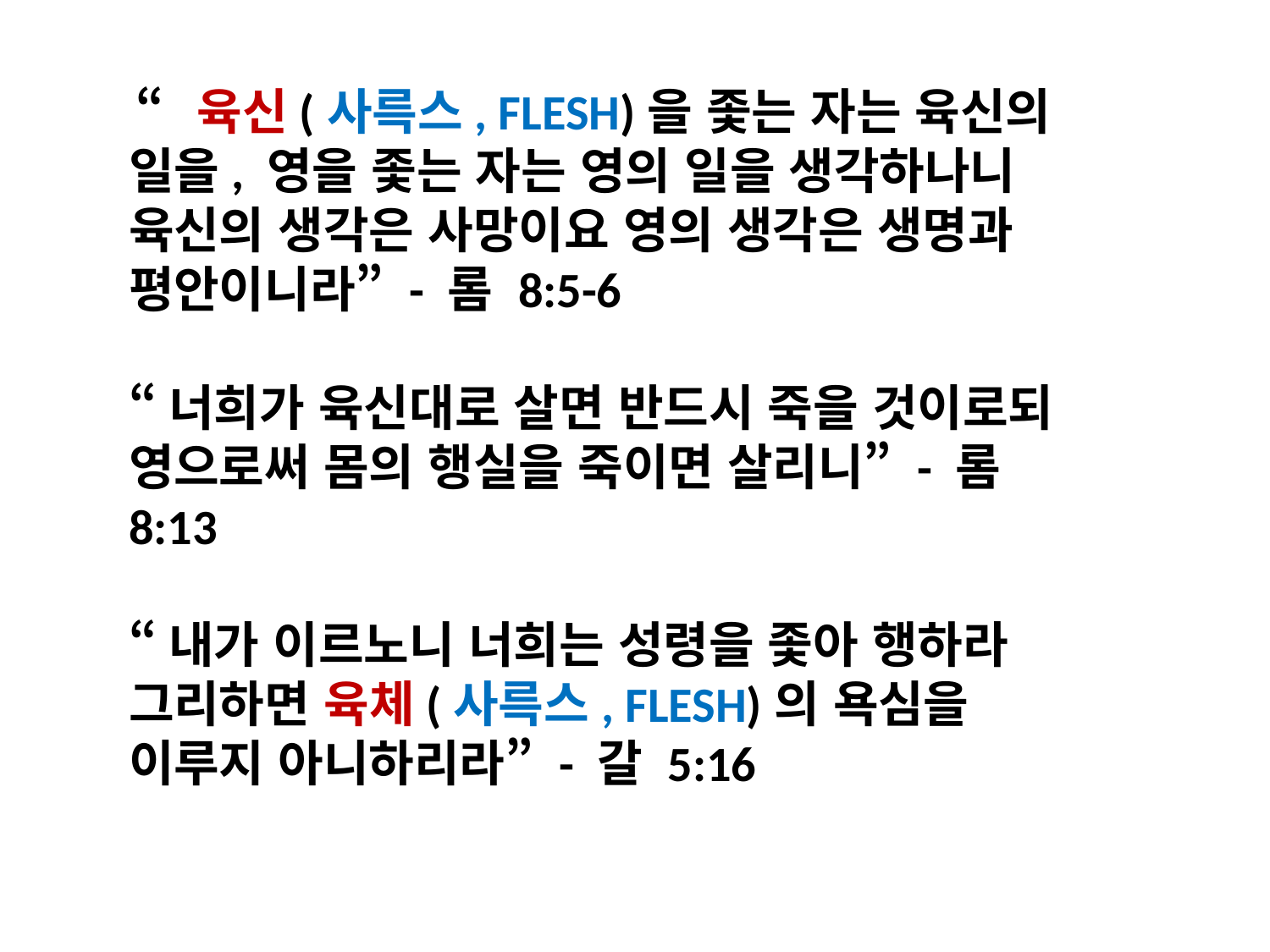

“육신(사륵스, FLESH)을 좇는 자는 육신의 일을, 영을 좇는 자는 영의 일을 생각하나니 육신의 생각은 사망이요 영의 생각은 생명과 평안이니라” - 롬 8:5-6

“너희가 육신대로 살면 반드시 죽을 것이로되 영으로써 몸의 행실을 죽이면 살리니” - 롬 8:13

“내가 이르노니 너희는 성령을 좇아 행하라 그리하면 육체(사륵스, FLESH)의 욕심을 이루지 아니하리라” - 갈 5:16